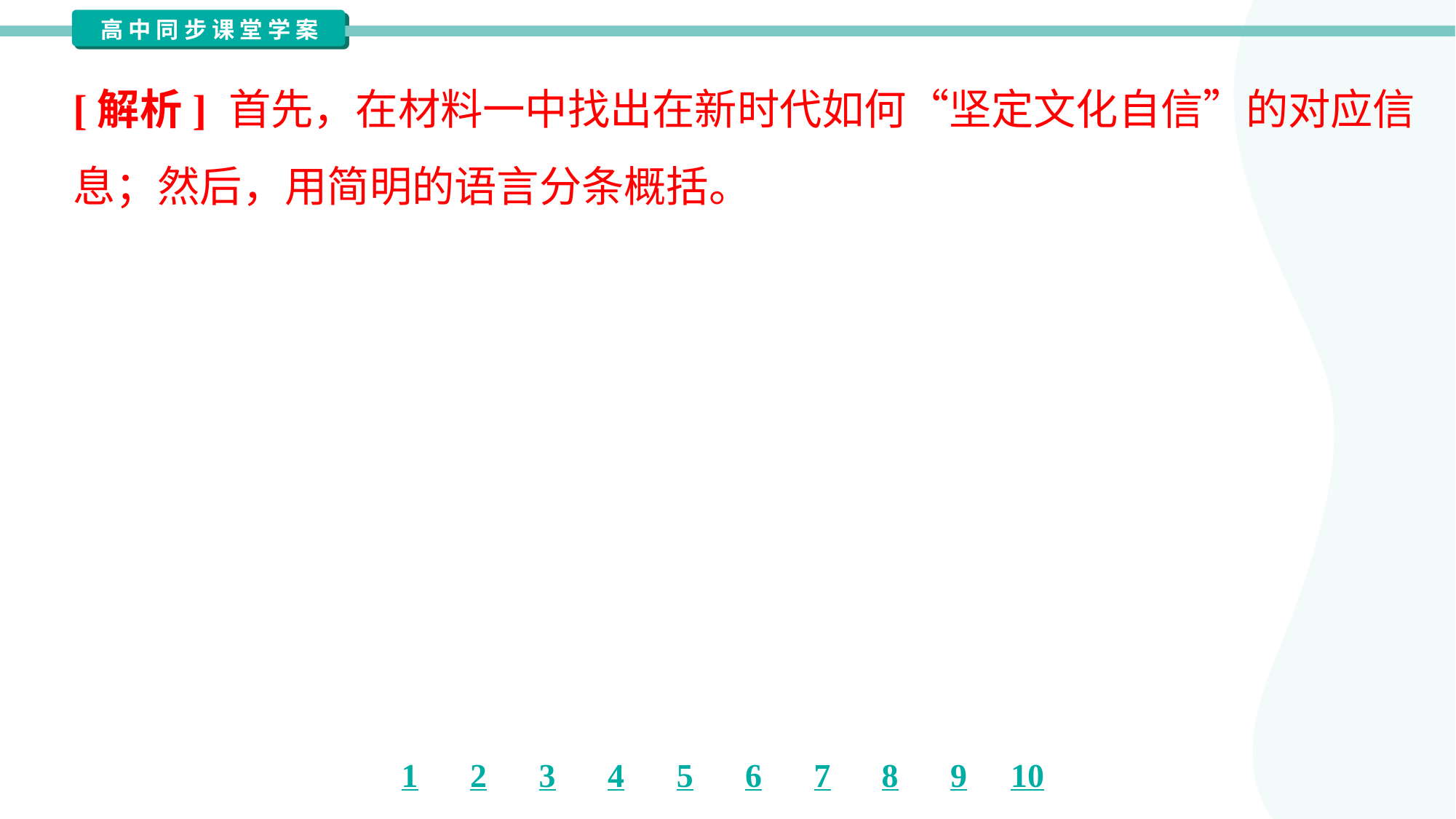

[解析] 首先，在材料一中找出在新时代如何“坚定文化自信”的对应信
息；然后，用简明的语言分条概括。